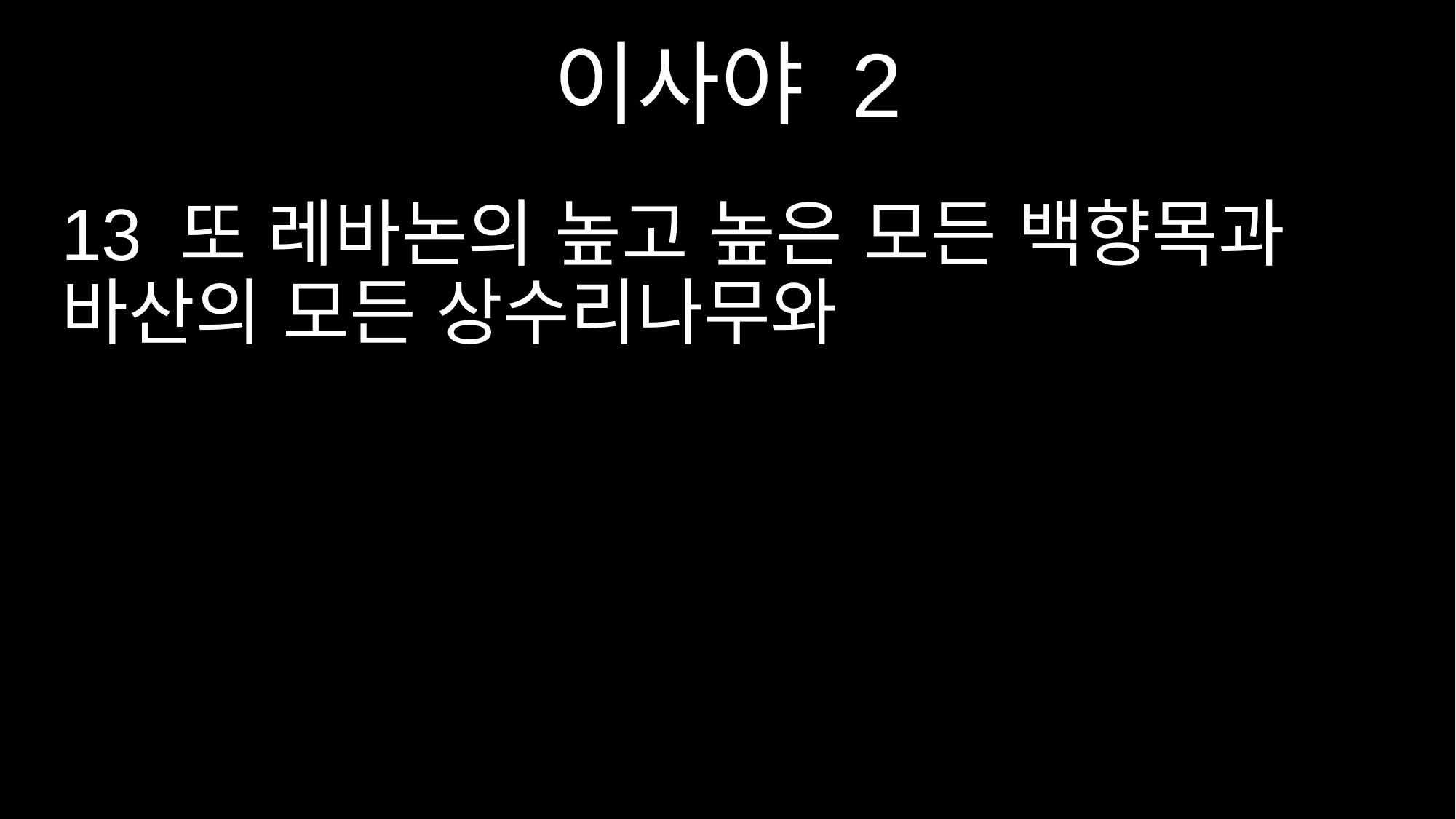

이사야 2
13 또 레바논의 높고 높은 모든 백향목과 바산의 모든 상수리나무와